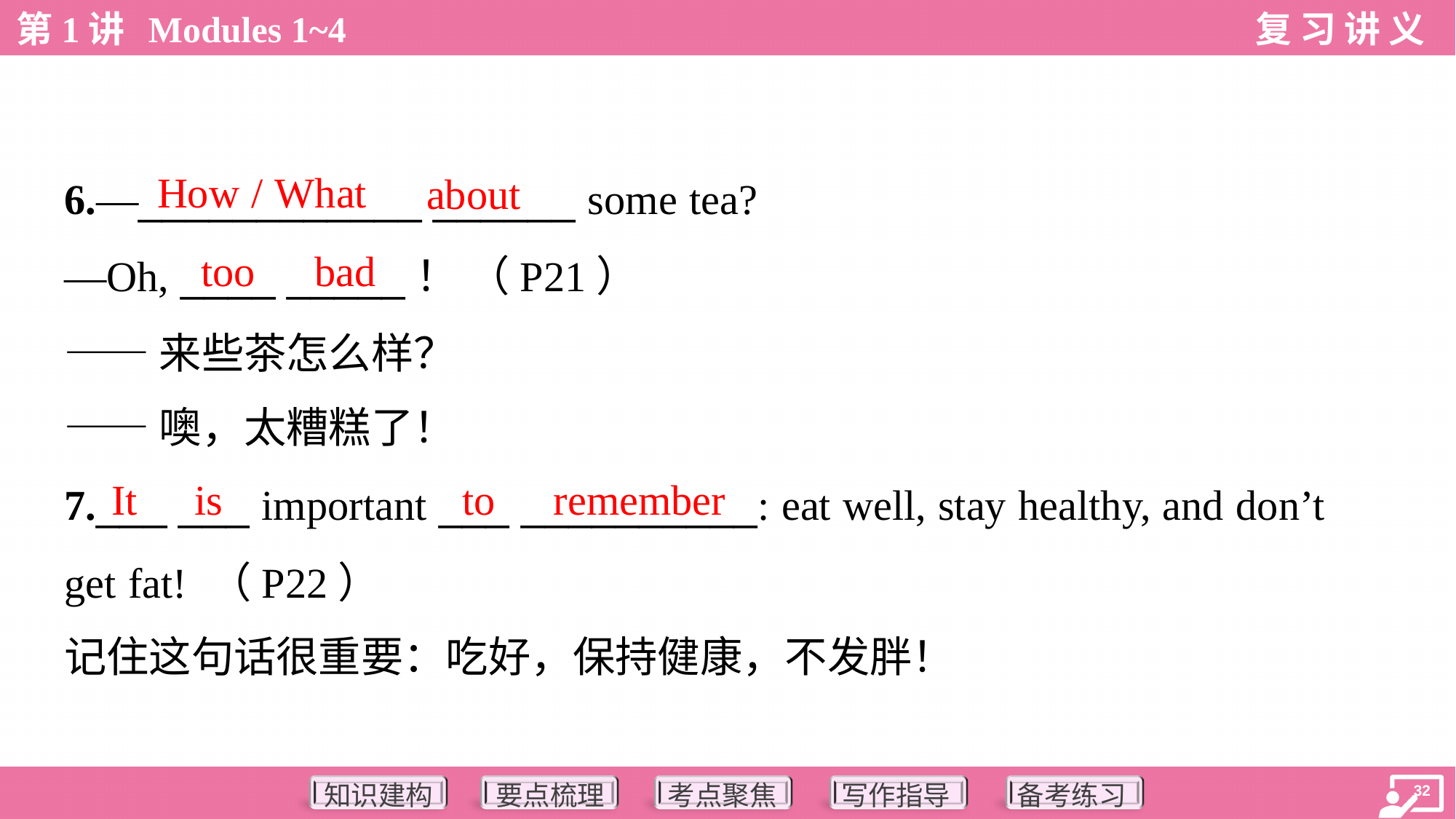

How / What
about
6.—____________ ______ some tea?
—Oh, ____ _____！ （P21）
——来些茶怎么样？
——噢，太糟糕了！
too
bad
It
is
to
remember
7.___ ___ important ___ __________: eat well, stay healthy, and don’t
get fat! （P22）
记住这句话很重要：吃好，保持健康，不发胖！